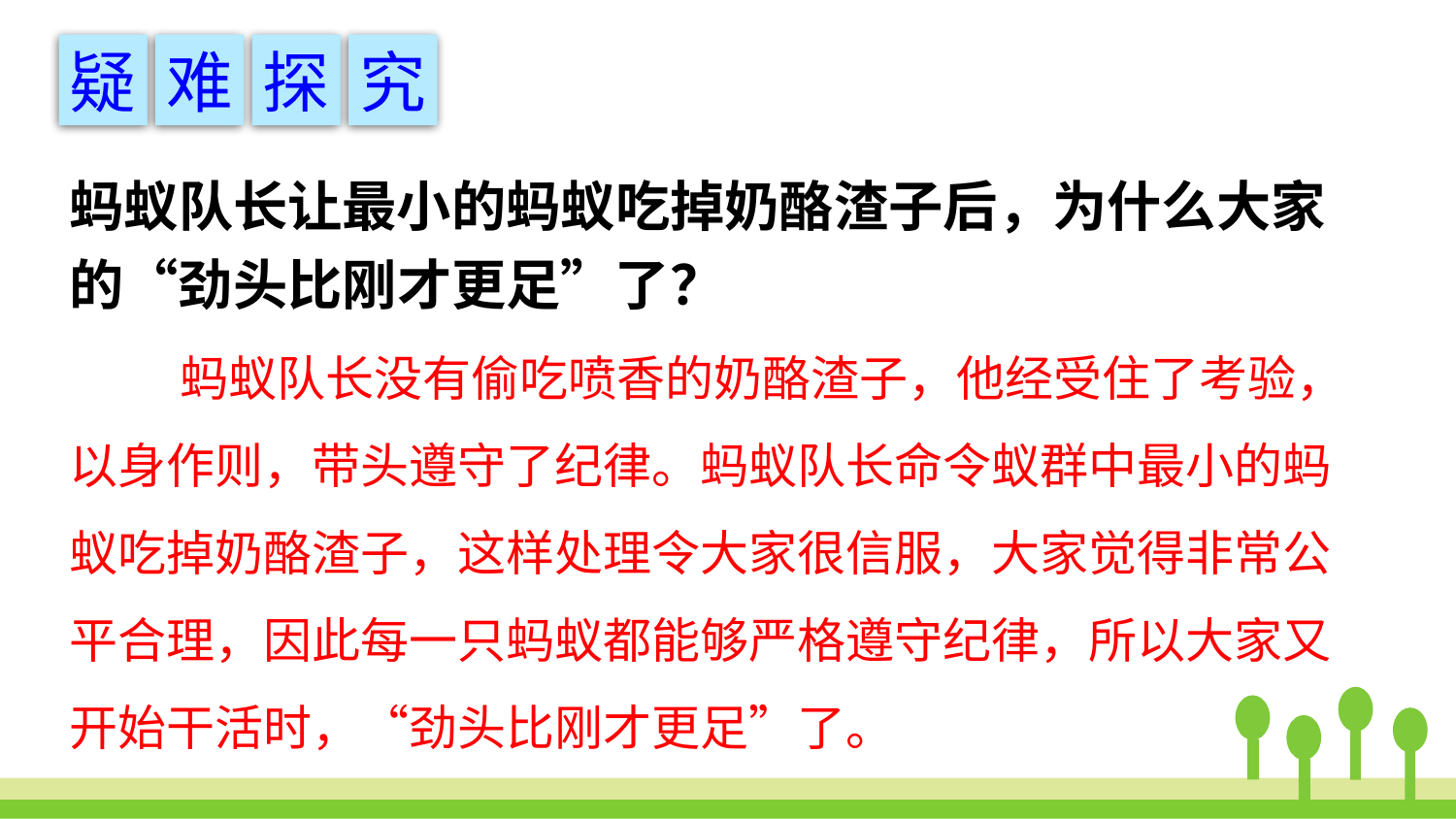

疑
难
探
究
蚂蚁队长让最小的蚂蚁吃掉奶酪渣子后，为什么大家的“劲头比刚才更足”了？
         蚂蚁队长没有偷吃喷香的奶酪渣子，他经受住了考验，以身作则，带头遵守了纪律。蚂蚁队长命令蚁群中最小的蚂蚁吃掉奶酪渣子，这样处理令大家很信服，大家觉得非常公平合理，因此每一只蚂蚁都能够严格遵守纪律，所以大家又开始干活时，“劲头比刚才更足”了。